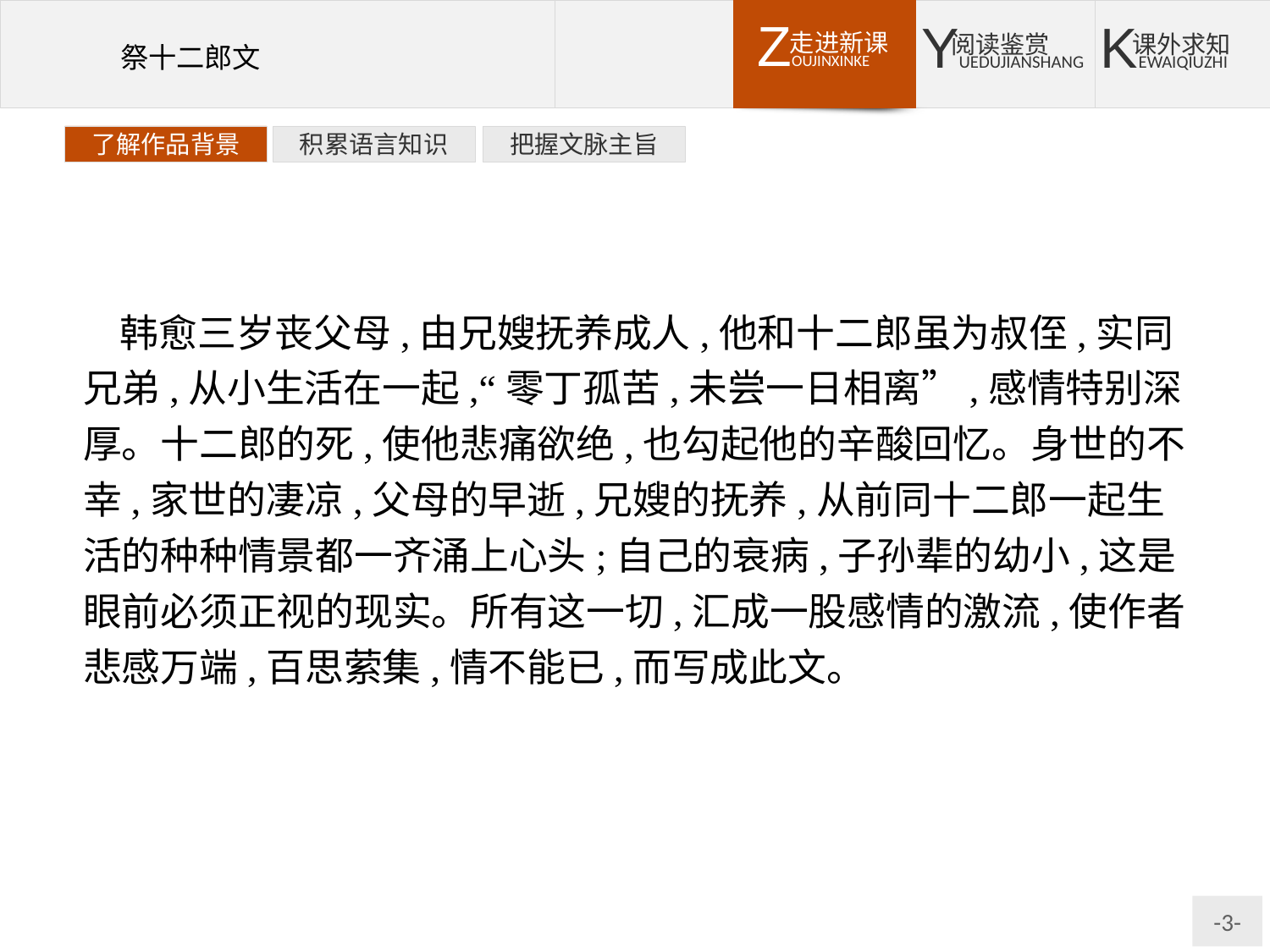

了解作品背景
积累语言知识
把握文脉主旨
韩愈三岁丧父母,由兄嫂抚养成人,他和十二郎虽为叔侄,实同兄弟,从小生活在一起,“零丁孤苦,未尝一日相离”,感情特别深厚。十二郎的死,使他悲痛欲绝,也勾起他的辛酸回忆。身世的不幸,家世的凄凉,父母的早逝,兄嫂的抚养,从前同十二郎一起生活的种种情景都一齐涌上心头;自己的衰病,子孙辈的幼小,这是眼前必须正视的现实。所有这一切,汇成一股感情的激流,使作者悲感万端,百思萦集,情不能已,而写成此文。